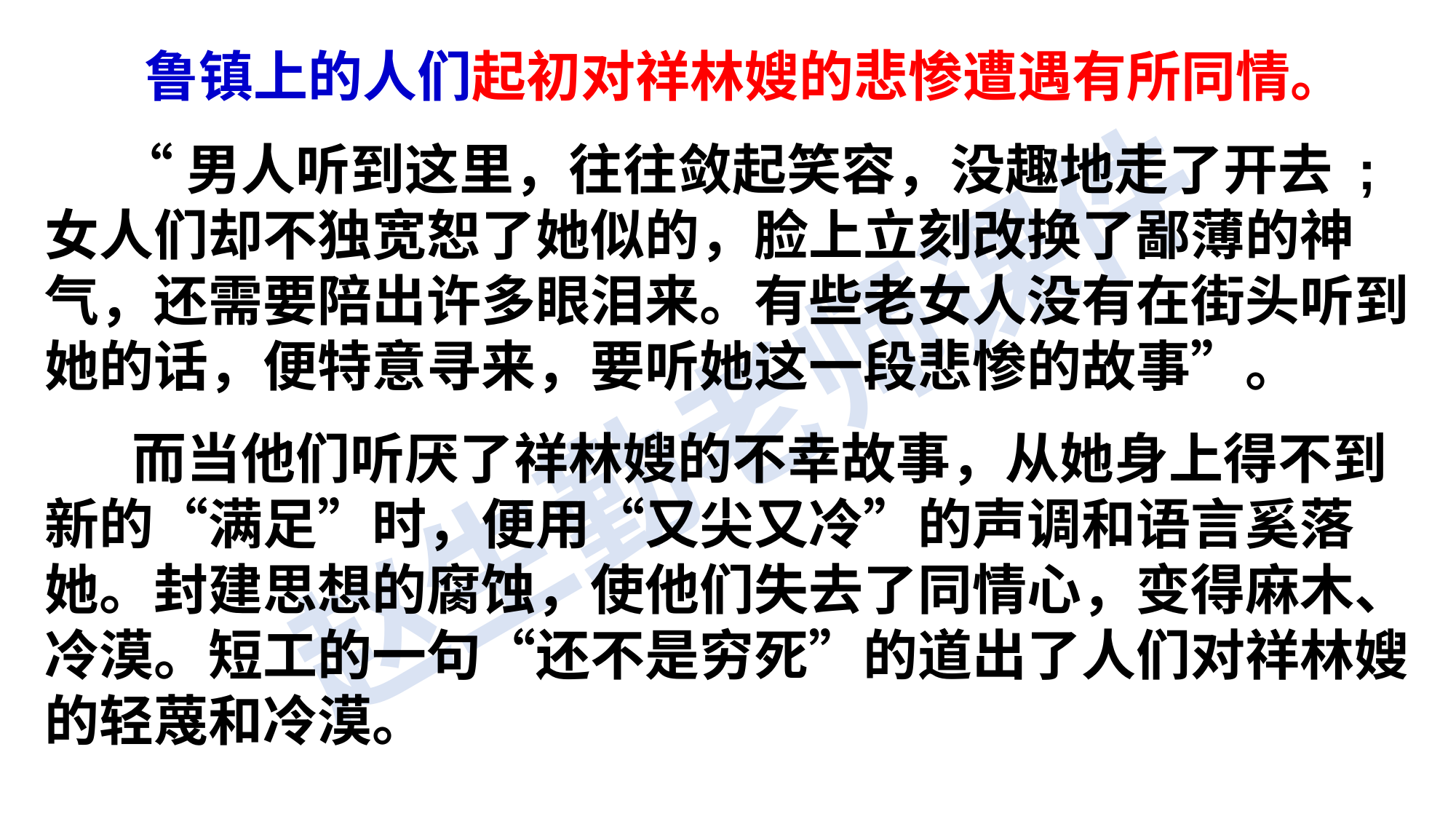

鲁镇上的人们起初对祥林嫂的悲惨遭遇有所同情。
      “男人听到这里，往往敛起笑容，没趣地走了开去 ;女人们却不独宽恕了她似的，脸上立刻改换了鄙薄的神气，还需要陪出许多眼泪来。有些老女人没有在街头听到她的话，便特意寻来，要听她这一段悲惨的故事”。
      而当他们听厌了祥林嫂的不幸故事，从她身上得不到新的“满足”时，便用“又尖又冷”的声调和语言奚落她。封建思想的腐蚀，使他们失去了同情心，变得麻木、冷漠。短工的一句“还不是穷死”的道出了人们对祥林嫂的轻蔑和冷漠。